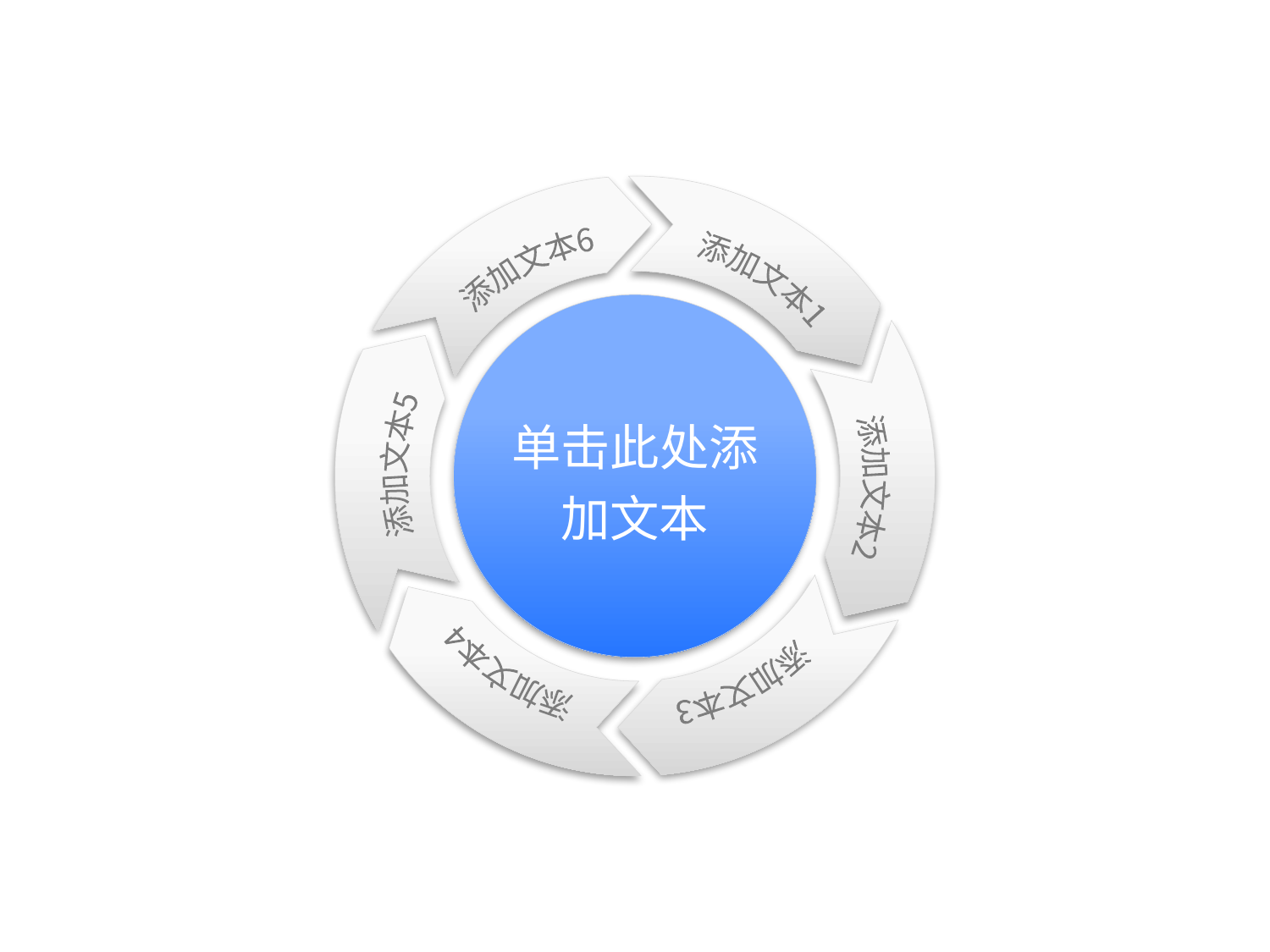

添加文本1

添加文本6
添加文本5

添加文本4

添加文本3

添加文本2

单击此处添加文本